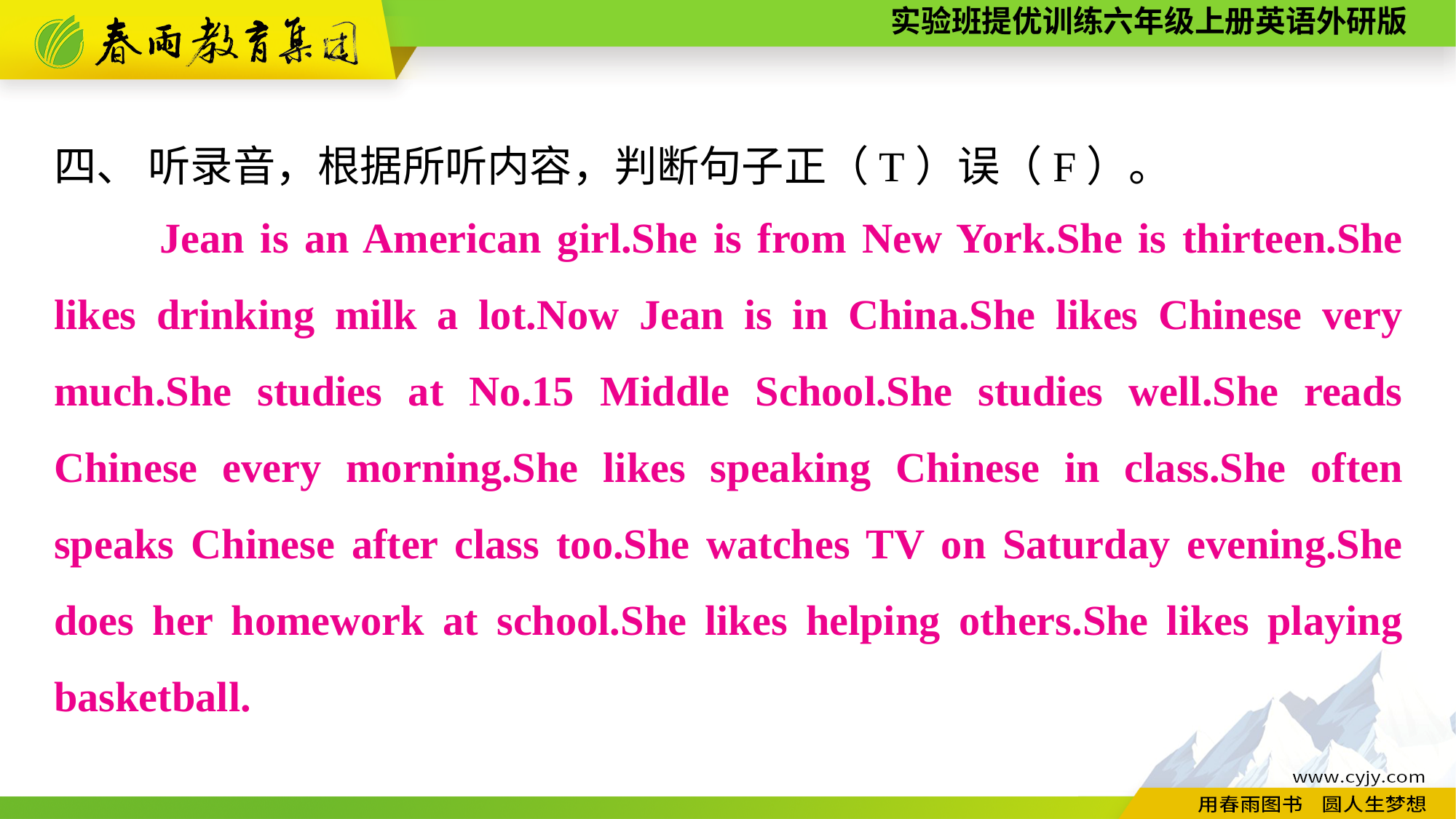

四、 听录音，根据所听内容，判断句子正（T）误（F）。
　　Jean is an American girl.She is from New York.She is thirteen.She likes drinking milk a lot.Now Jean is in China.She likes Chinese very much.She studies at No.15 Middle School.She studies well.She reads Chinese every morning.She likes speaking Chinese in class.She often speaks Chinese after class too.She watches TV on Saturday evening.She does her homework at school.She likes helping others.She likes playing basketball.